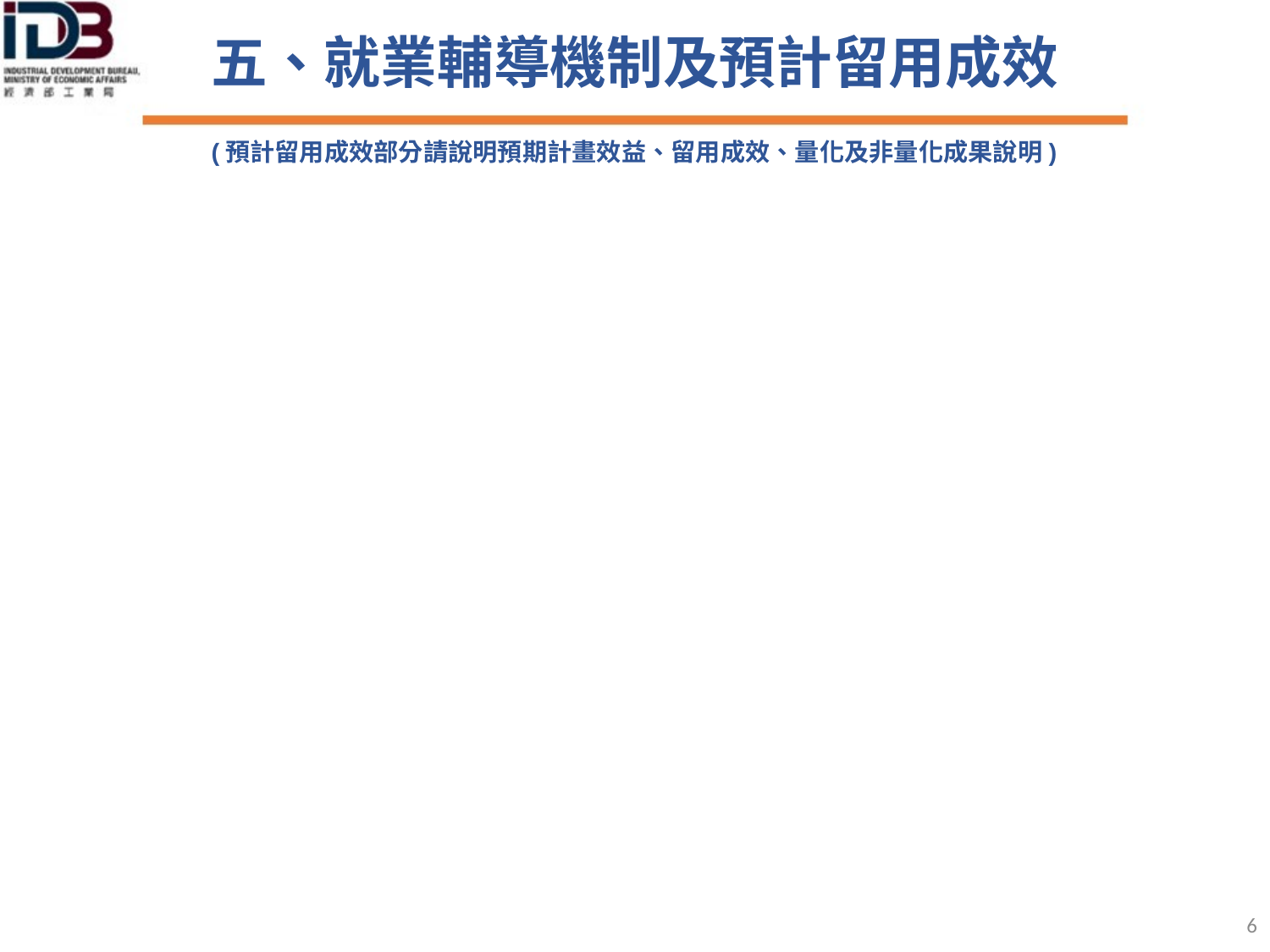

五、就業輔導機制及預計留用成效
(預計留用成效部分請說明預期計畫效益、留用成效、量化及非量化成果說明)
6